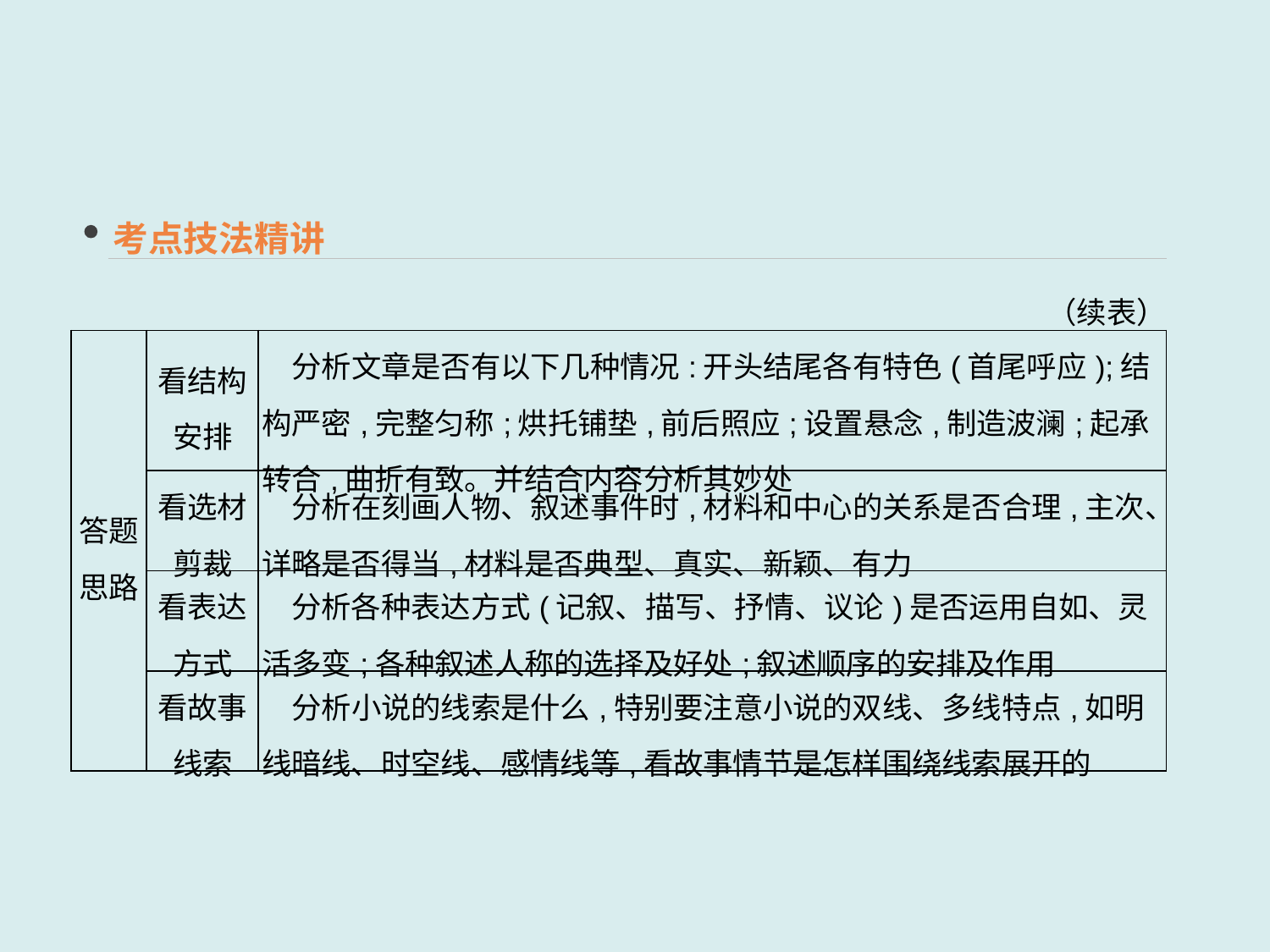

考点技法精讲

（续表）
| 答题 思路 | 看结构 安排 | 分析文章是否有以下几种情况:开头结尾各有特色(首尾呼应);结构严密,完整匀称;烘托铺垫,前后照应;设置悬念,制造波澜;起承转合,曲折有致。并结合内容分析其妙处 |
| --- | --- | --- |
|  | 看选材 剪裁 | 分析在刻画人物、叙述事件时,材料和中心的关系是否合理,主次、详略是否得当,材料是否典型、真实、新颖、有力 |
|  | 看表达 方式 | 分析各种表达方式(记叙、描写、抒情、议论)是否运用自如、灵活多变;各种叙述人称的选择及好处;叙述顺序的安排及作用 |
|  | 看故事 线索 | 分析小说的线索是什么,特别要注意小说的双线、多线特点,如明线暗线、时空线、感情线等,看故事情节是怎样围绕线索展开的 |